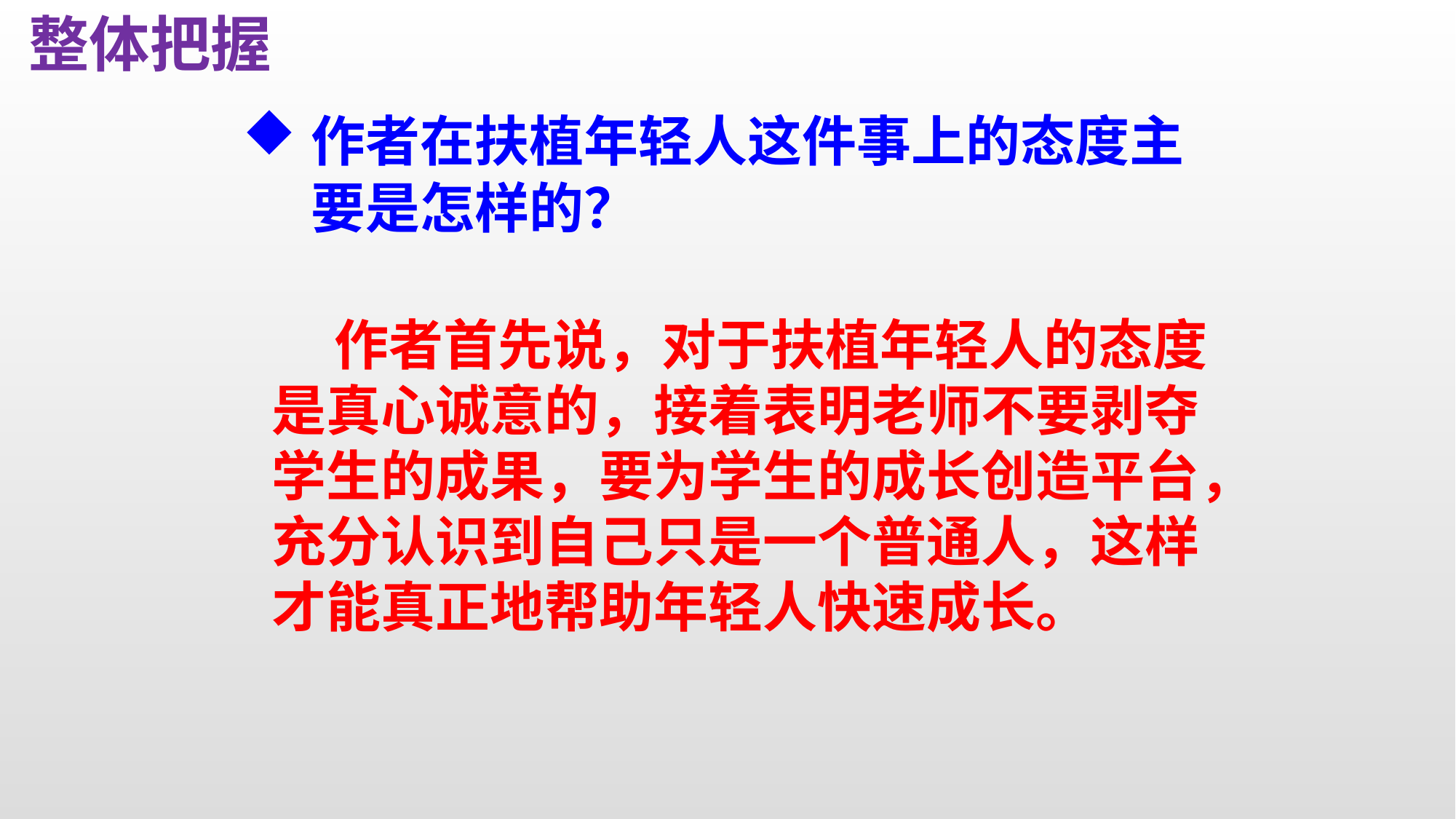

整体把握
作者在扶植年轻人这件事上的态度主要是怎样的？
    作者首先说，对于扶植年轻人的态度是真心诚意的，接着表明老师不要剥夺学生的成果，要为学生的成长创造平台，充分认识到自己只是一个普通人，这样才能真正地帮助年轻人快速成长。